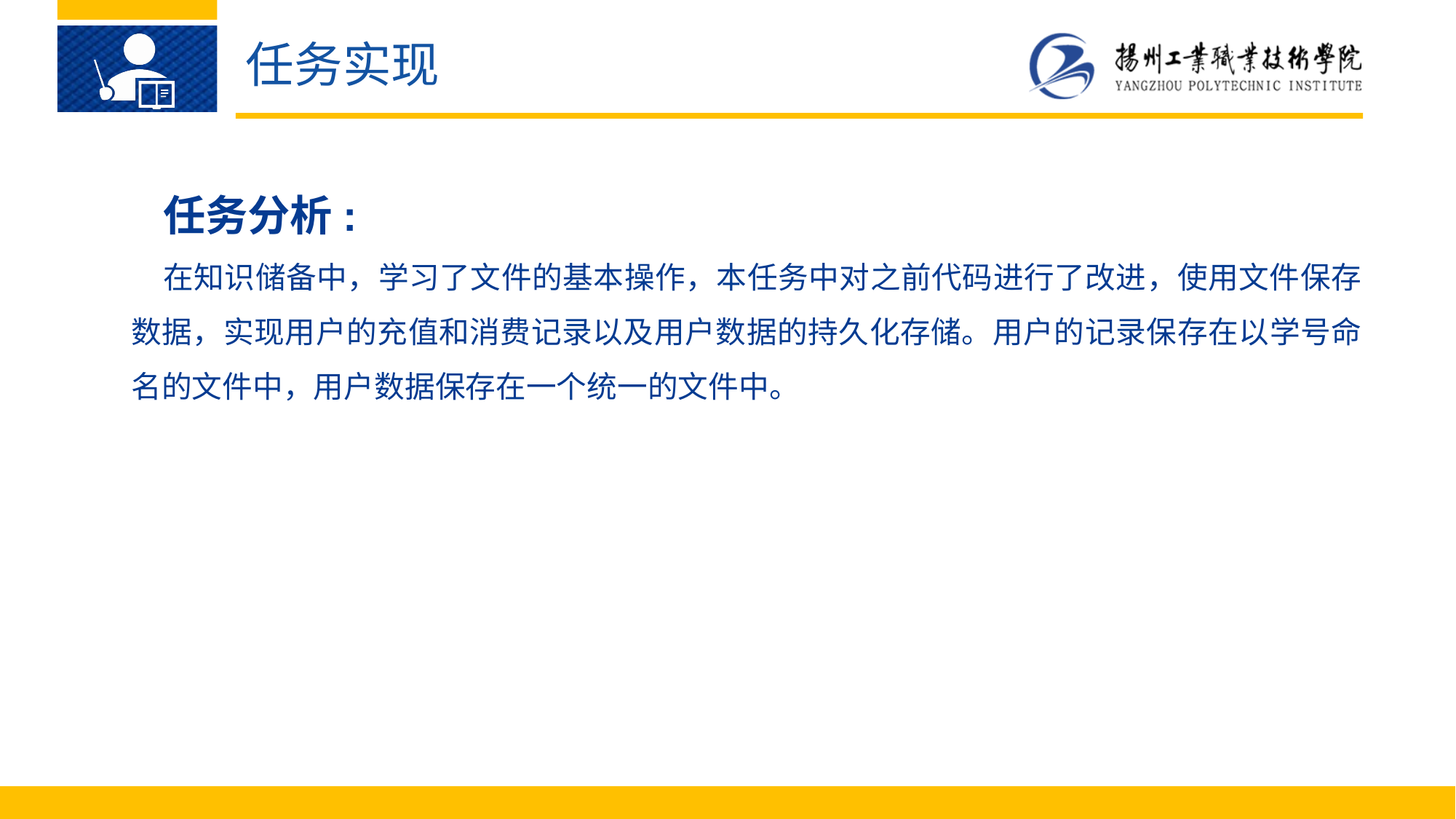

任务实现
任务分析:
在知识储备中，学习了文件的基本操作，本任务中对之前代码进行了改进，使用文件保存数据，实现用户的充值和消费记录以及用户数据的持久化存储。用户的记录保存在以学号命名的文件中，用户数据保存在一个统一的文件中。